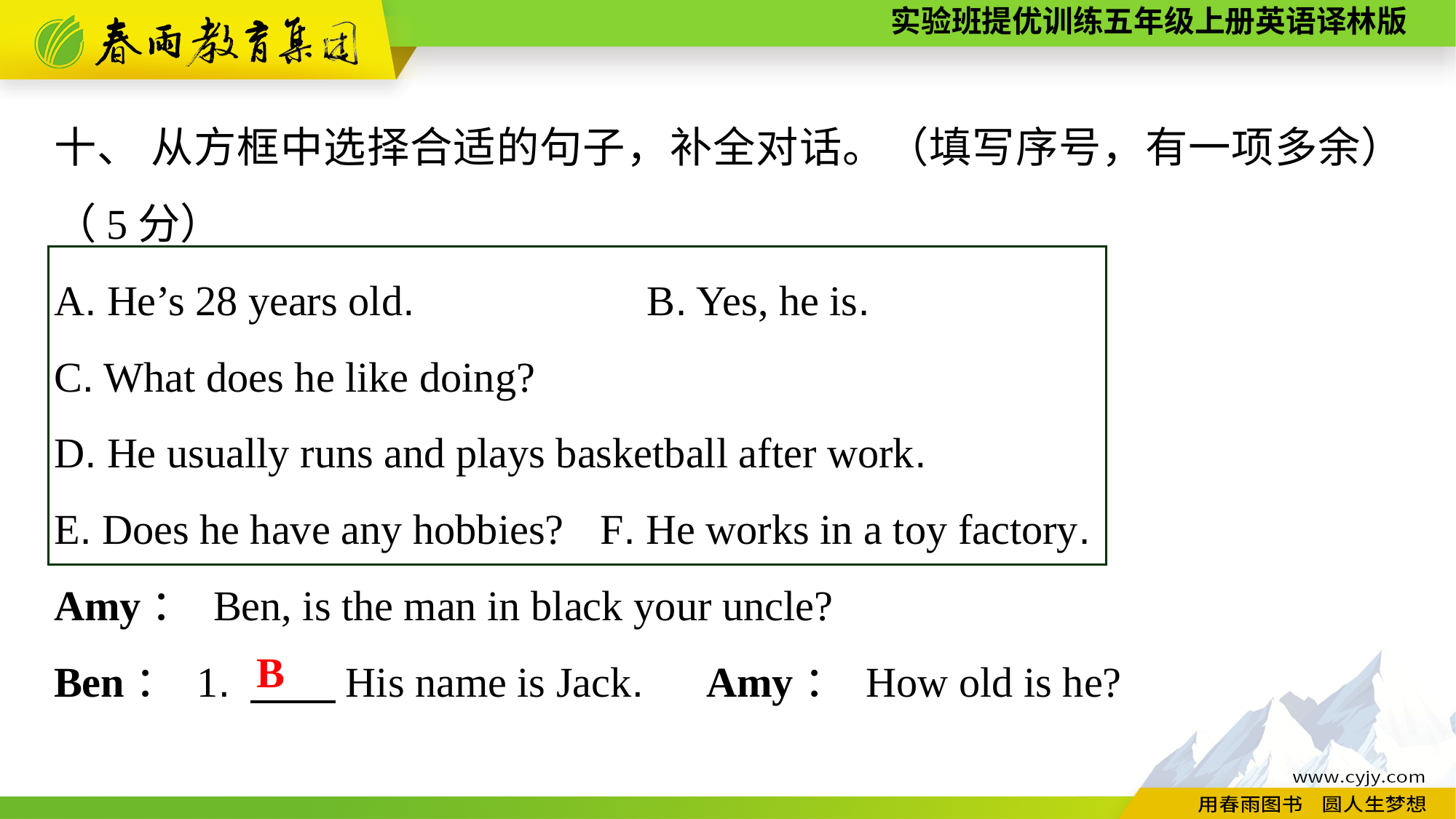

十、 从方框中选择合适的句子，补全对话。（填写序号，有一项多余）（5分）
A. He’s 28 years old.　　　　　B. Yes, he is.
C. What does he like doing?
D. He usually runs and plays basketball after work.
E. Does he have any hobbies?	F. He works in a toy factory.
Amy： Ben, is the man in black your uncle?
Ben： 1. 　　His name is Jack.　Amy： How old is he?

B